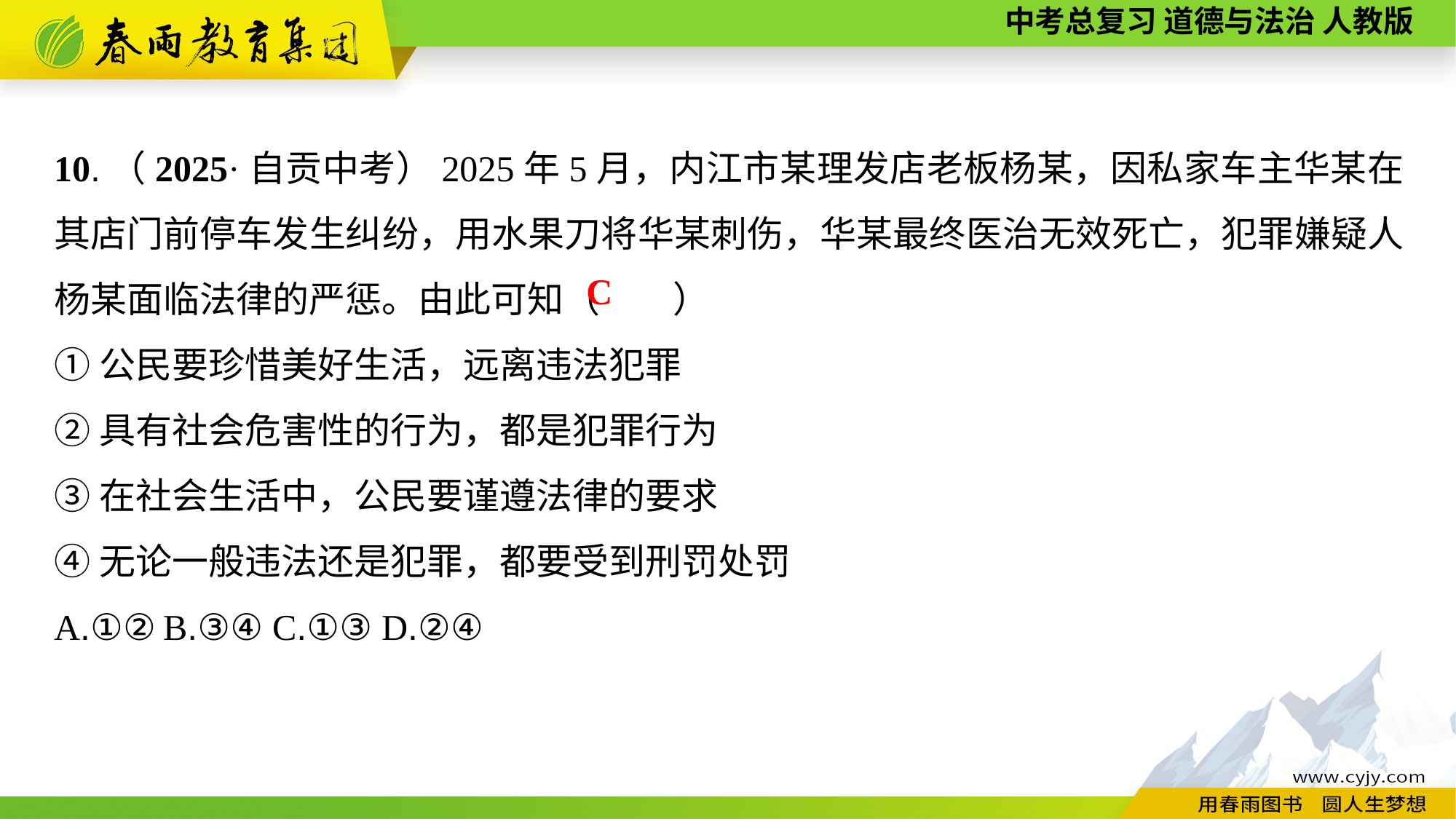

10.（2025·自贡中考）2025年5月，内江市某理发店老板杨某，因私家车主华某在其店门前停车发生纠纷，用水果刀将华某刺伤，华某最终医治无效死亡，犯罪嫌疑人杨某面临法律的严惩。由此可知（　　）
①公民要珍惜美好生活，远离违法犯罪
②具有社会危害性的行为，都是犯罪行为
③在社会生活中，公民要谨遵法律的要求
④无论一般违法还是犯罪，都要受到刑罚处罚
A.①②	B.③④	C.①③	D.②④
C